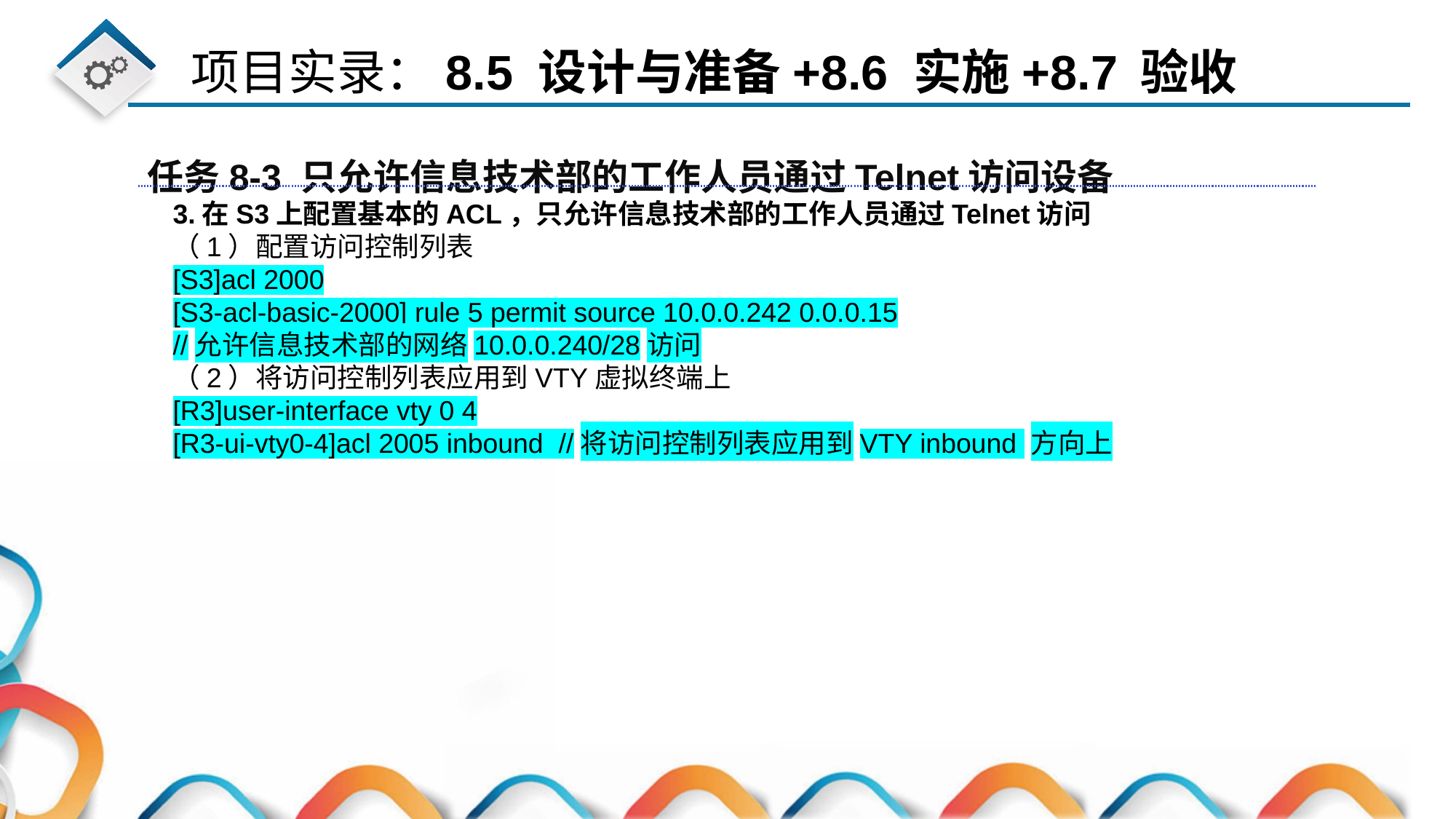

任务8-3 只允许信息技术部的工作人员通过Telnet访问设备

3.在S3上配置基本的ACL，只允许信息技术部的工作人员通过Telnet访问
（1）配置访问控制列表
[S3]acl 2000
[S3-acl-basic-2000] rule 5 permit source 10.0.0.242 0.0.0.15
//允许信息技术部的网络10.0.0.240/28访问
（2）将访问控制列表应用到VTY虚拟终端上
[R3]user-interface vty 0 4
[R3-ui-vty0-4]acl 2005 inbound  //将访问控制列表应用到VTY inbound 方向上